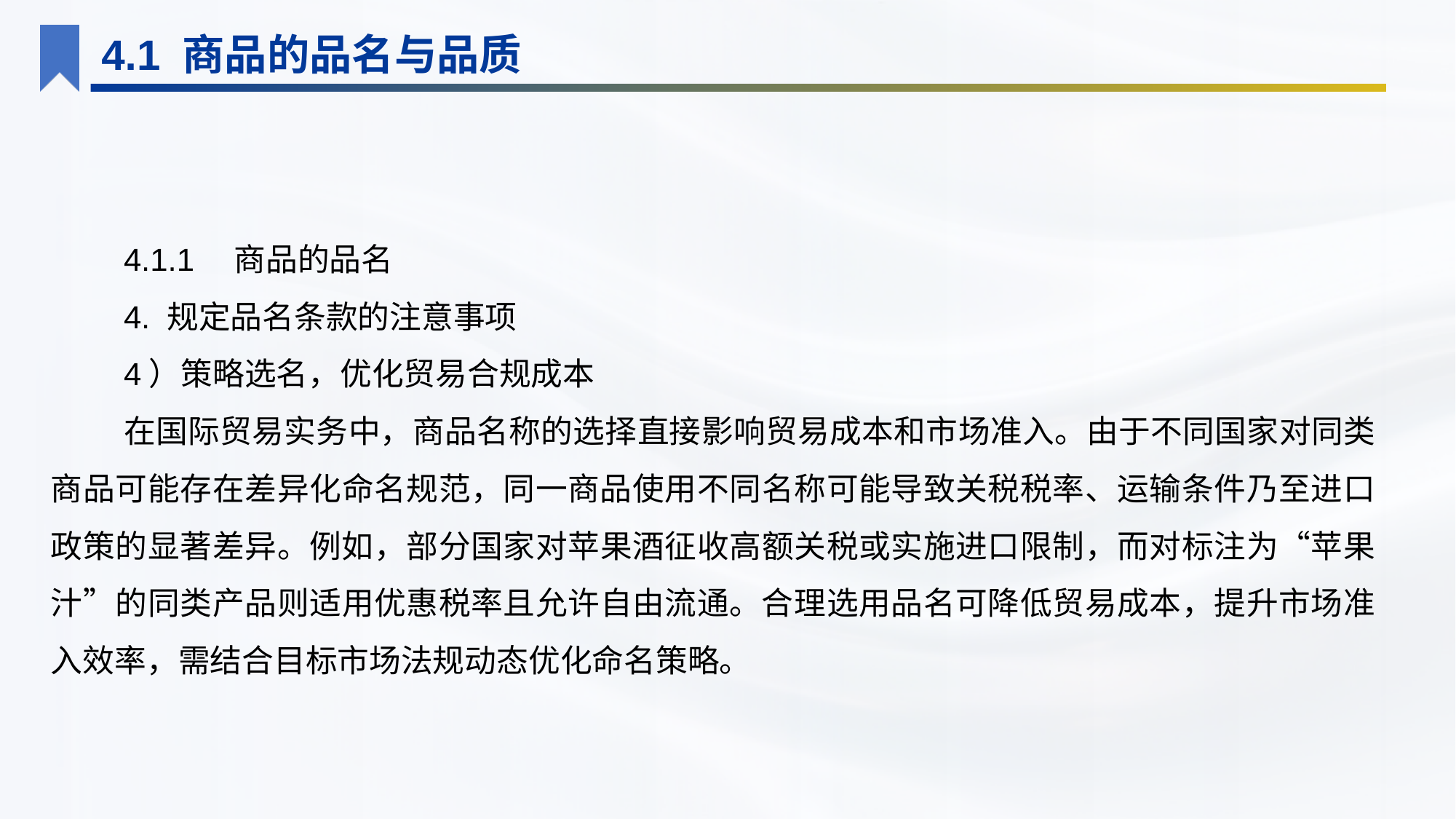

4.1 商品的品名与品质
4.1.1　商品的品名
4. 规定品名条款的注意事项
4）策略选名，优化贸易合规成本
在国际贸易实务中，商品名称的选择直接影响贸易成本和市场准入。由于不同国家对同类商品可能存在差异化命名规范，同一商品使用不同名称可能导致关税税率、运输条件乃至进口政策的显著差异。例如，部分国家对苹果酒征收高额关税或实施进口限制，而对标注为“苹果汁”的同类产品则适用优惠税率且允许自由流通。合理选用品名可降低贸易成本，提升市场准入效率，需结合目标市场法规动态优化命名策略。